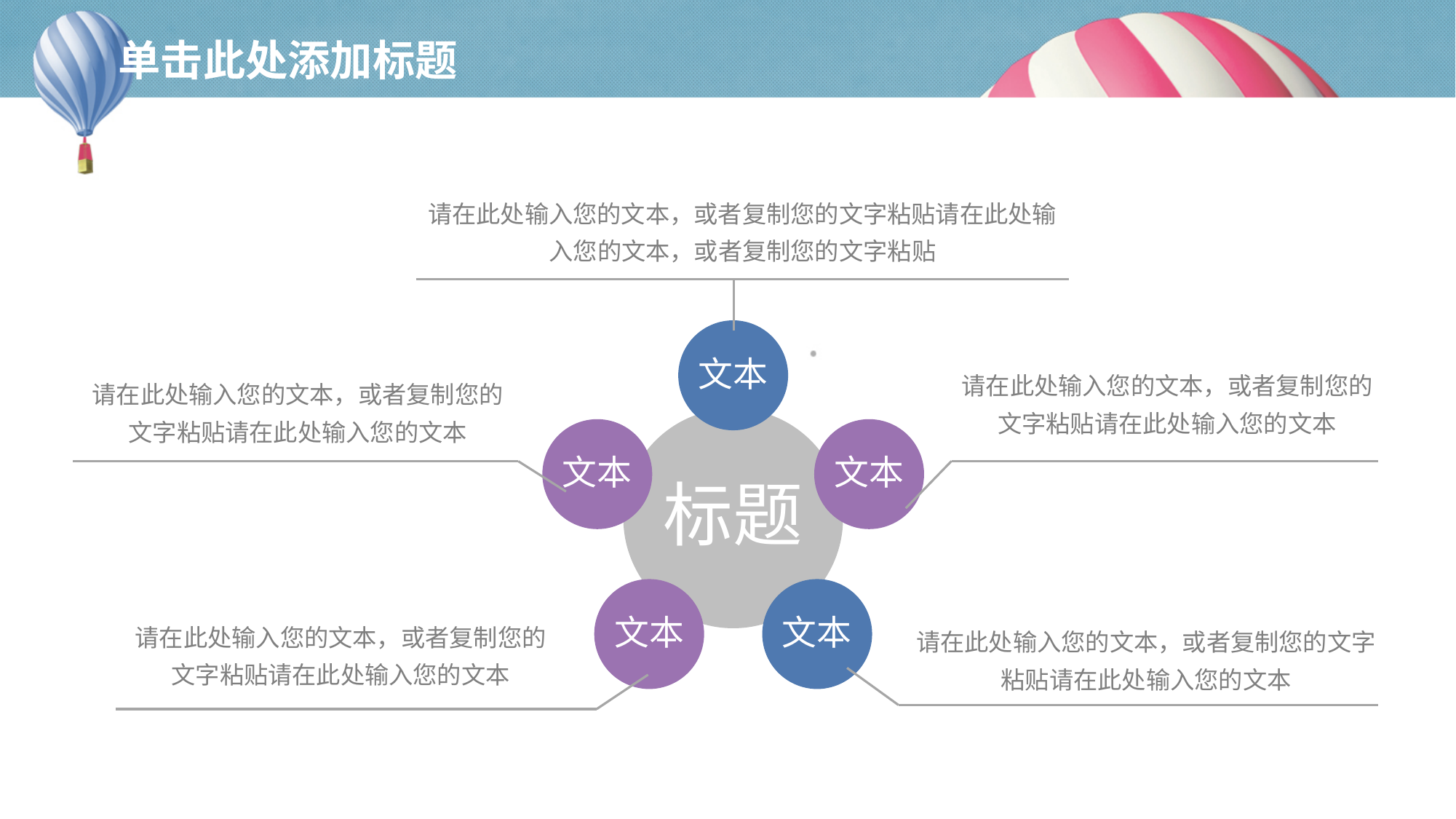

# 单击此处添加标题
请在此处输入您的文本，或者复制您的文字粘贴请在此处输入您的文本，或者复制您的文字粘贴
标题
文本
文本
文本
文本
文本
请在此处输入您的文本，或者复制您的文字粘贴请在此处输入您的文本
请在此处输入您的文本，或者复制您的文字粘贴请在此处输入您的文本
请在此处输入您的文本，或者复制您的文字粘贴请在此处输入您的文本
请在此处输入您的文本，或者复制您的文字粘贴请在此处输入您的文本